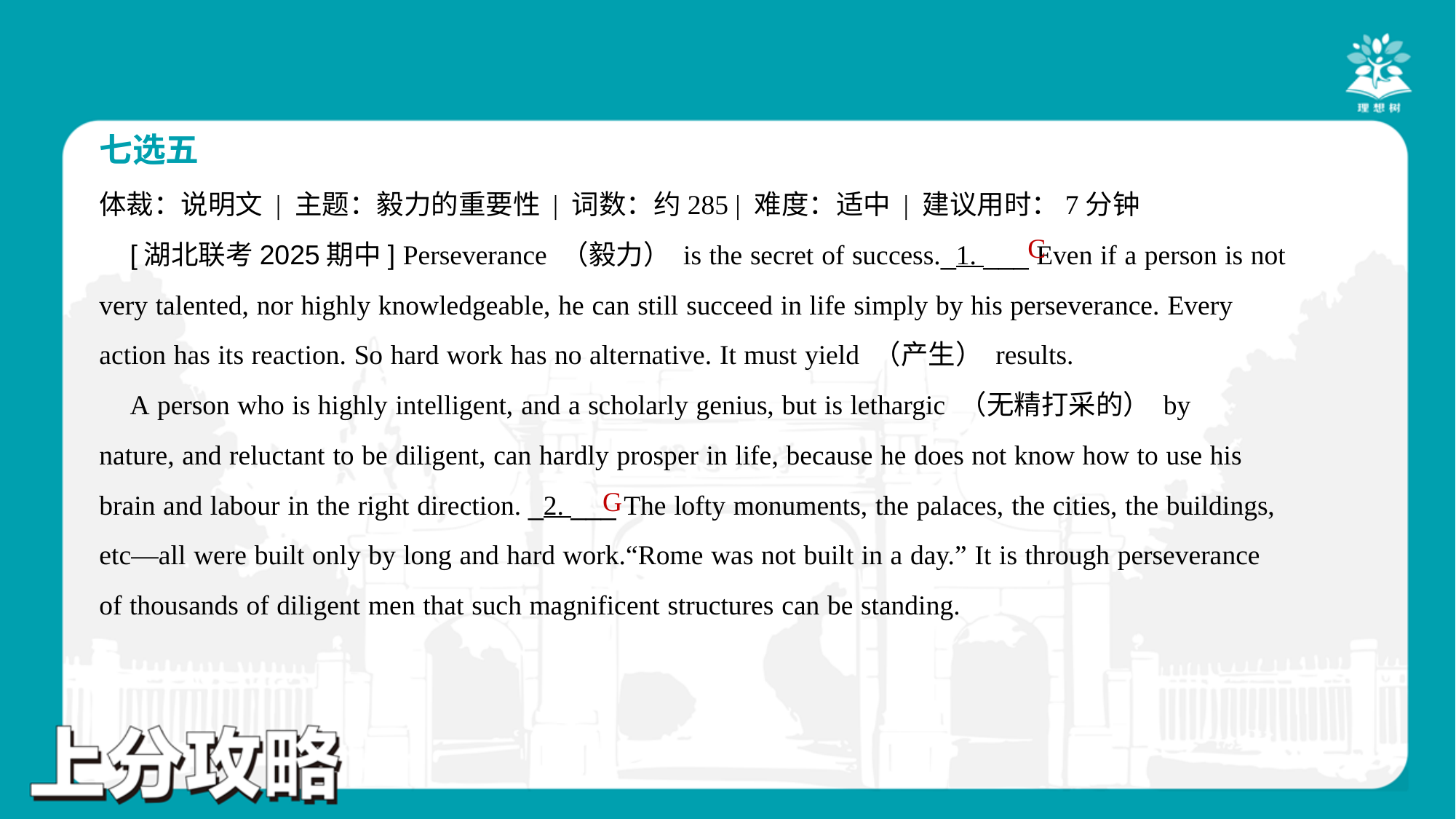

七选五
体裁：说明文 | 主题：毅力的重要性 | 词数：约285 | 难度：适中 | 建议用时：7分钟
    [湖北联考2025期中] Perseverance （毅力） is the secret of success._1. ___ Even if a person is not
very talented, nor highly knowledgeable, he can still succeed in life simply by his perseverance. Every
action has its reaction. So hard work has no alternative. It must yield （产生） results.
    A person who is highly intelligent, and a scholarly genius, but is lethargic （无精打采的） by
nature, and reluctant to be diligent, can hardly prosper in life, because he does not know how to use his
brain and labour in the right direction. _2. ___ The lofty monuments, the palaces, the cities, the buildings,
etc—all were built only by long and hard work.“Rome was not built in a day.” It is through perseverance
of thousands of diligent men that such magnificent structures can be standing.#3
C
G